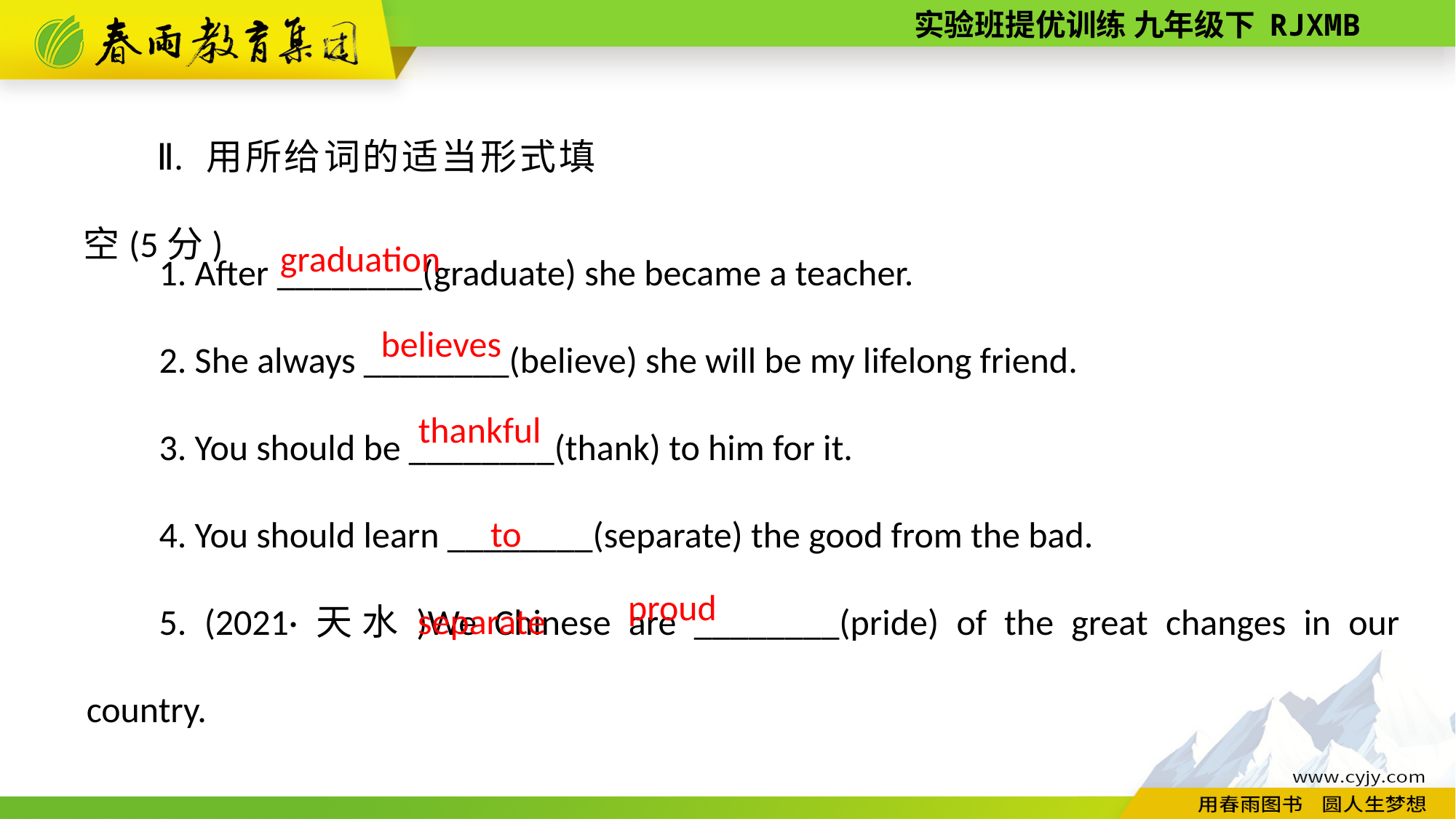

Ⅱ. 用所给词的适当形式填空(5分)
1. After ________(graduate) she became a teacher.
2. She always ________(believe) she will be my lifelong friend.
3. You should be ________(thank) to him for it.
4. You should learn ________(separate) the good from the bad.
5. (2021·天水)We Chinese are ________(pride) of the great changes in our country.
graduation
believes
thankful
to separate
proud